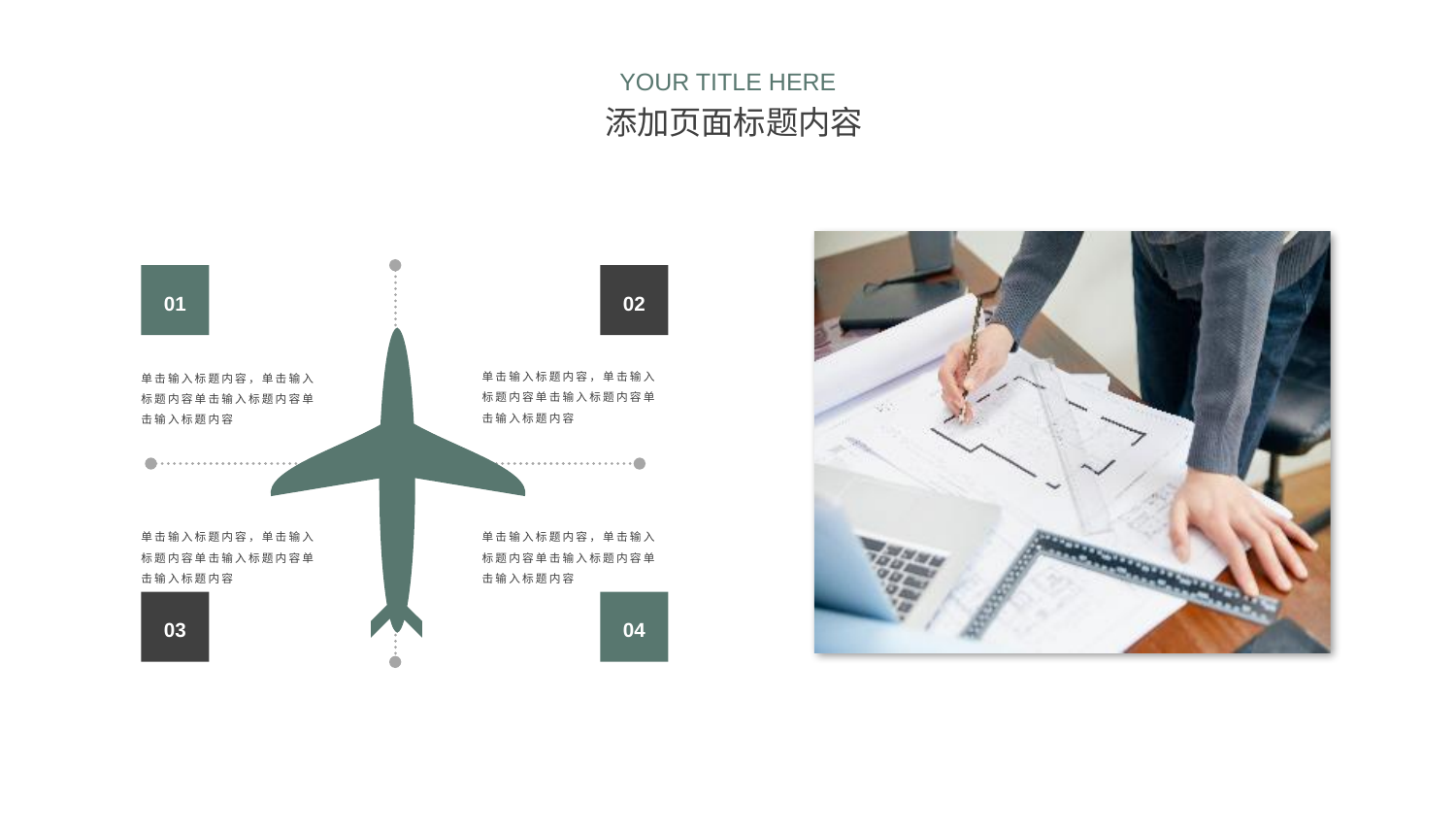

YOUR TITLE HERE
添加页面标题内容

01
02

单击输入标题内容，单击输入标题内容单击输入标题内容单击输入标题内容
单击输入标题内容，单击输入标题内容单击输入标题内容单击输入标题内容
单击输入标题内容，单击输入标题内容单击输入标题内容单击输入标题内容
单击输入标题内容，单击输入标题内容单击输入标题内容单击输入标题内容
03
04